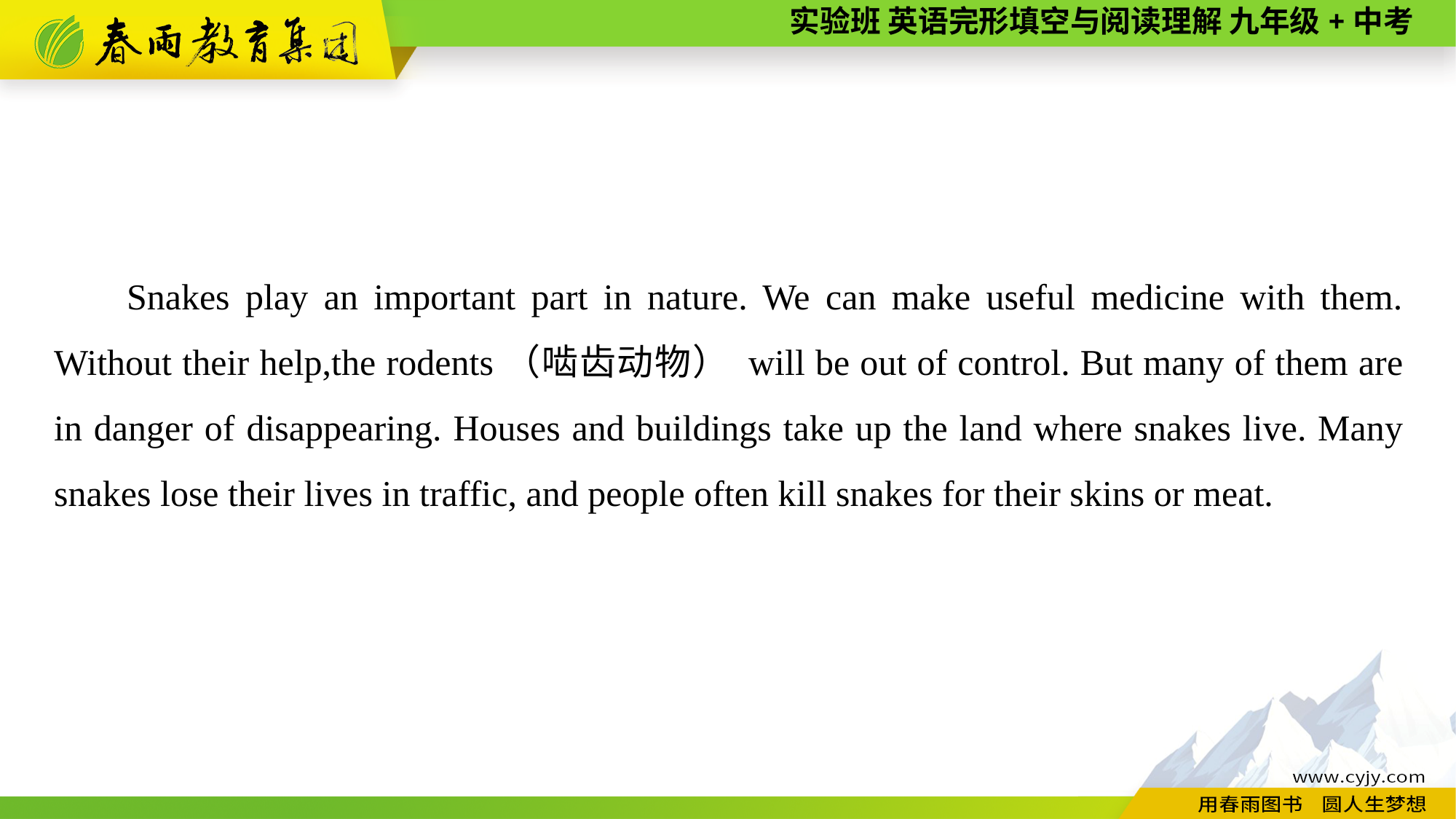

Snakes play an important part in nature. We can make useful medicine with them. Without their help,the rodents（啮齿动物） will be out of control. But many of them are in danger of disappearing. Houses and buildings take up the land where snakes live. Many snakes lose their lives in traffic, and people often kill snakes for their skins or meat.